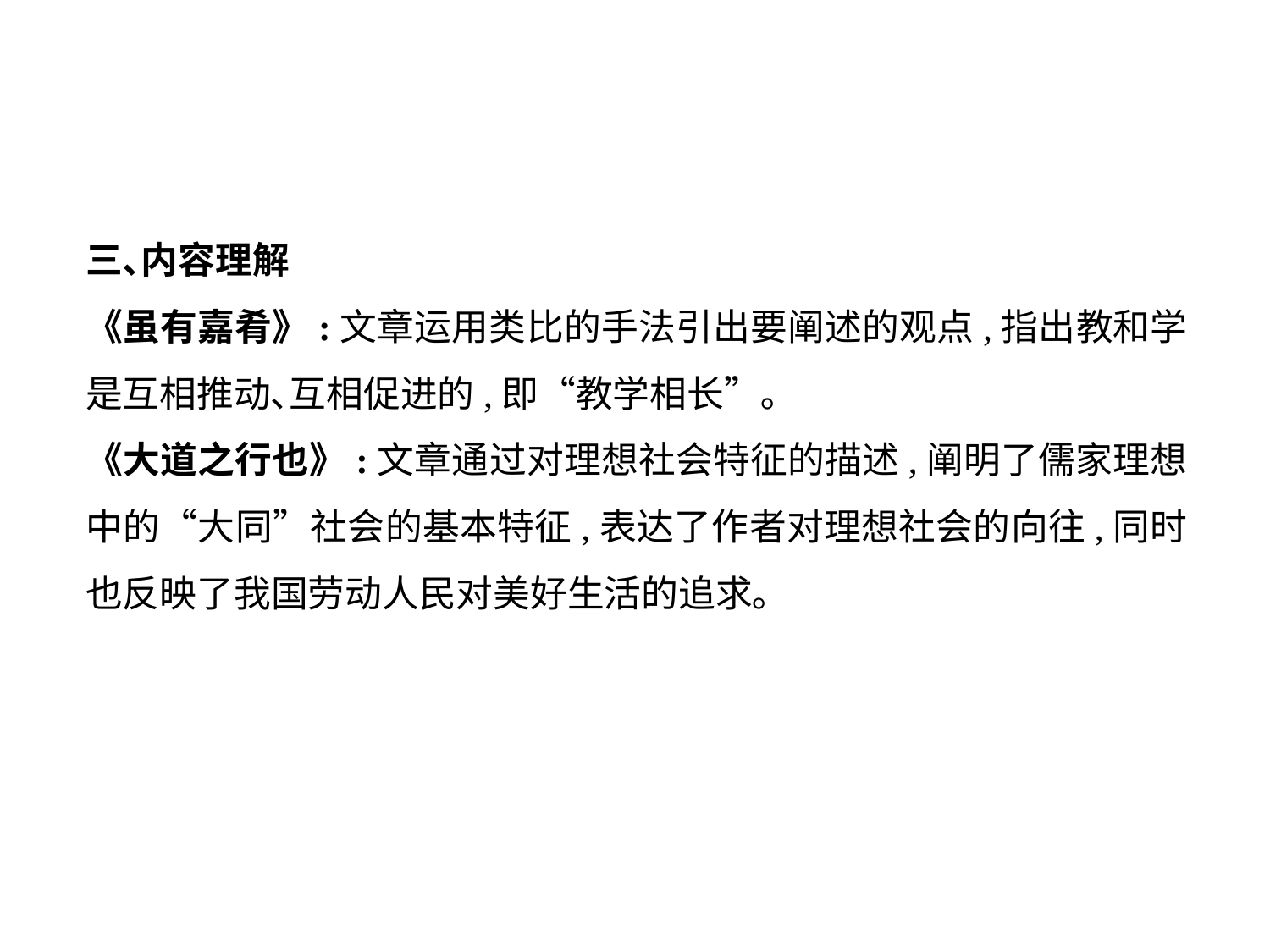

三､内容理解
《虽有嘉肴》:文章运用类比的手法引出要阐述的观点,指出教和学是互相推动､互相促进的,即“教学相长”｡
《大道之行也》:文章通过对理想社会特征的描述,阐明了儒家理想中的“大同”社会的基本特征,表达了作者对理想社会的向往,同时也反映了我国劳动人民对美好生活的追求｡